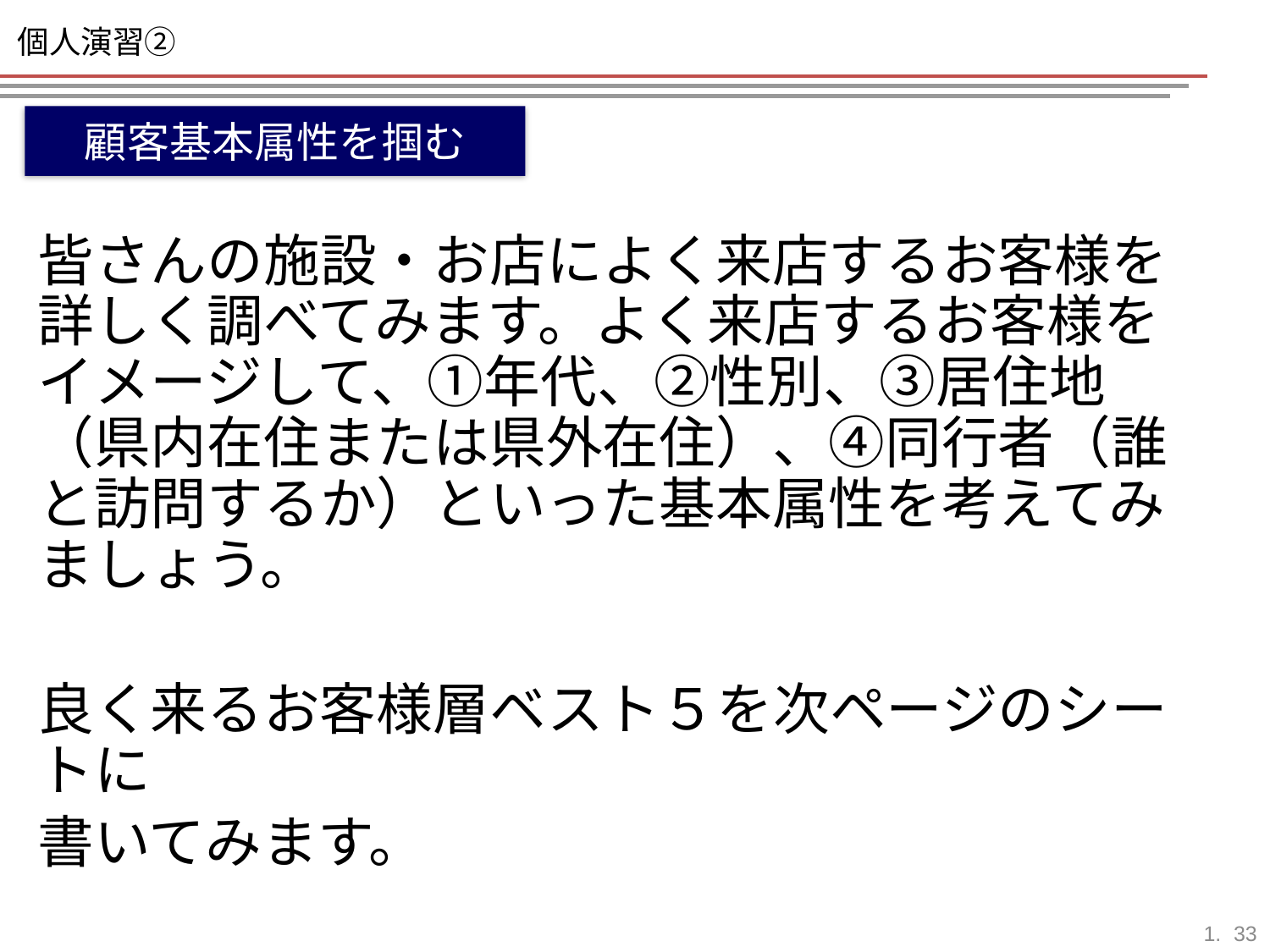

# 個人演習②
顧客基本属性を掴む
皆さんの施設・お店によく来店するお客様を詳しく調べてみます。よく来店するお客様をイメージして、①年代、②性別、③居住地（県内在住または県外在住）、④同行者（誰と訪問するか）といった基本属性を考えてみましょう。

良く来るお客様層ベスト５を次ページのシートに
書いてみます。
33